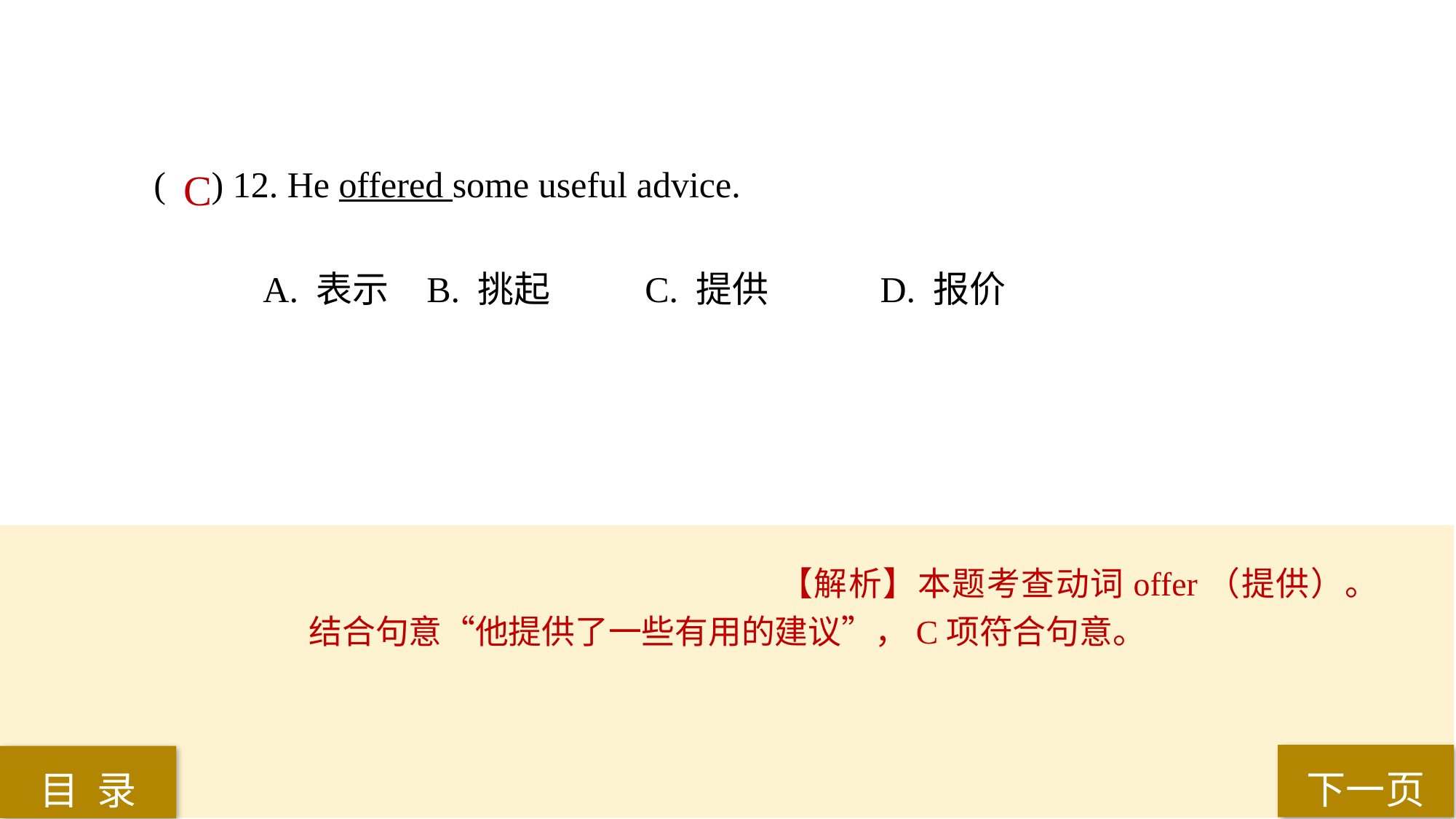

(     ) 12. He offered some useful advice.

A. 表示 	B. 挑起 	C. 提供	 D. 报价
C
【解析】本题考查动词offer（提供）。结合句意“他提供了一些有用的建议”，C项符合句意。